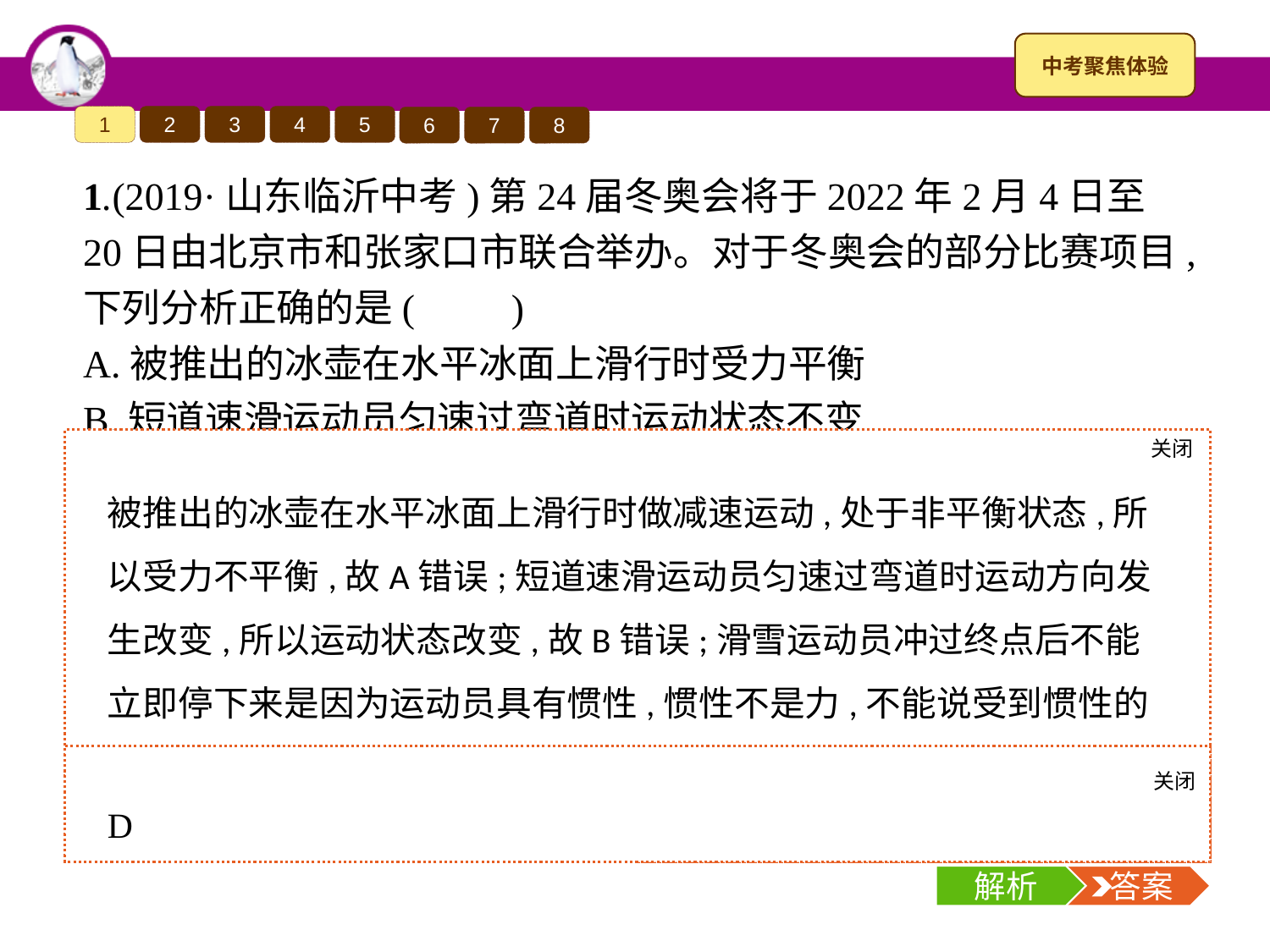

1
2
3
4
5
6
7
8
1.(2019·山东临沂中考)第24届冬奥会将于2022年2月4日至20日由北京市和张家口市联合举办。对于冬奥会的部分比赛项目,下列分析正确的是(　　)
A.被推出的冰壶在水平冰面上滑行时受力平衡
B.短道速滑运动员匀速过弯道时运动状态不变
C.滑雪运动员冲过终点后不能立即停下来是因为受到惯性的作用
D.冰球运动员向后蹬冰面就会前进说明物体间力的作用是相互的

关闭
解析

被推出的冰壶在水平冰面上滑行时做减速运动,处于非平衡状态,所以受力不平衡,故A错误;短道速滑运动员匀速过弯道时运动方向发生改变,所以运动状态改变,故B错误;滑雪运动员冲过终点后不能立即停下来是因为运动员具有惯性,惯性不是力,不能说受到惯性的作用,故C错误;物体间力的作用是相互的,冰球运动员向后蹬冰面,冰面同时给运动员一个反作用力,所以运动员就会前进,故D正确。

关闭
解析
  答案

D
解析
  答案